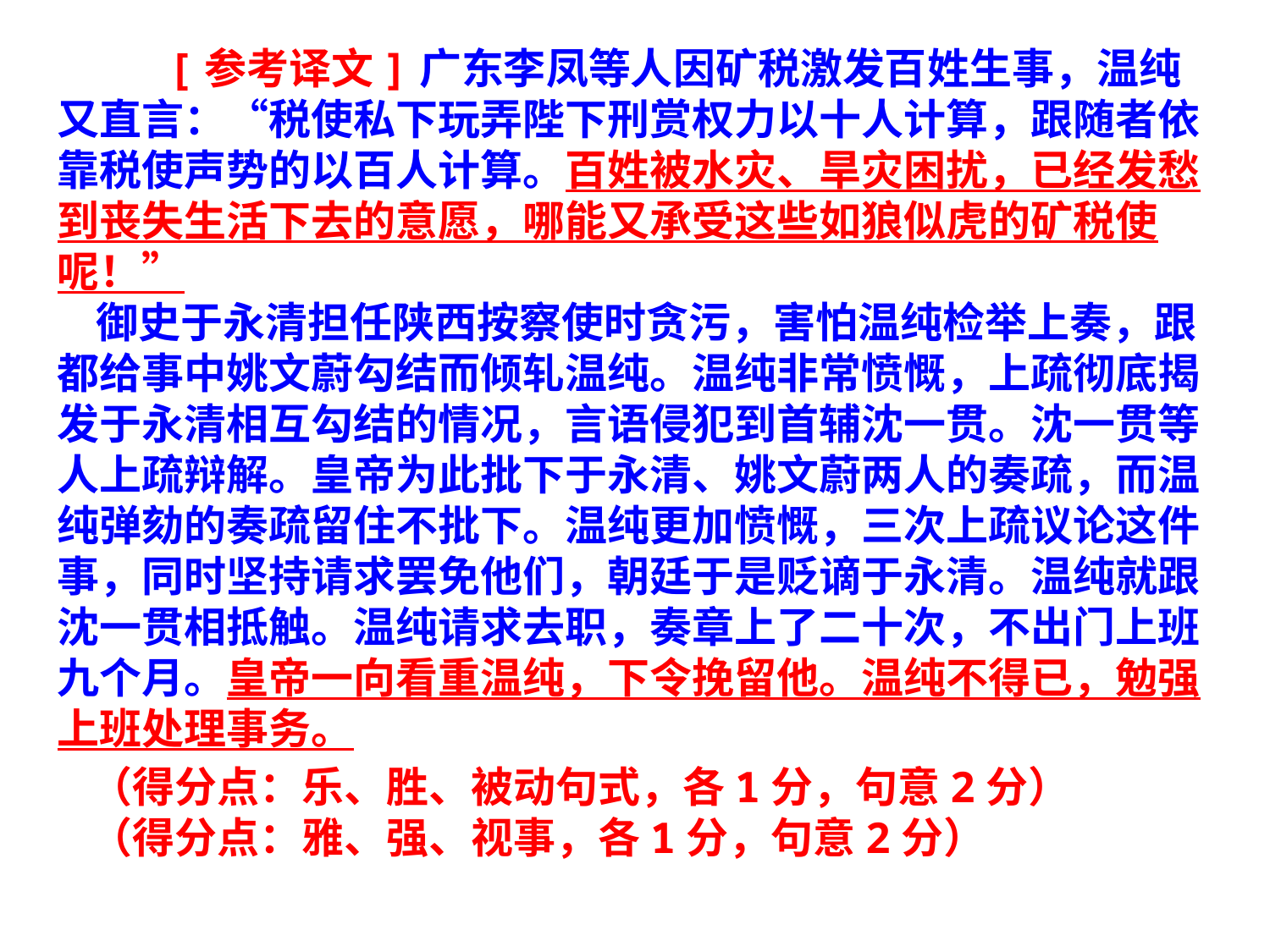

[参考译文]广东李凤等人因矿税激发百姓生事，温纯又直言：“税使私下玩弄陛下刑赏权力以十人计算，跟随者依靠税使声势的以百人计算。百姓被水灾、旱灾困扰，已经发愁到丧失生活下去的意愿，哪能又承受这些如狼似虎的矿税使呢！”
   御史于永清担任陕西按察使时贪污，害怕温纯检举上奏，跟都给事中姚文蔚勾结而倾轧温纯。温纯非常愤慨，上疏彻底揭发于永清相互勾结的情况，言语侵犯到首辅沈一贯。沈一贯等人上疏辩解。皇帝为此批下于永清、姚文蔚两人的奏疏，而温纯弹劾的奏疏留住不批下。温纯更加愤慨，三次上疏议论这件事，同时坚持请求罢免他们，朝廷于是贬谪于永清。温纯就跟沈一贯相抵触。温纯请求去职，奏章上了二十次，不出门上班九个月。皇帝一向看重温纯，下令挽留他。温纯不得已，勉强上班处理事务。

（得分点：乐、胜、被动句式，各1分，句意2分）
（得分点：雅、强、视事，各1分，句意2分）